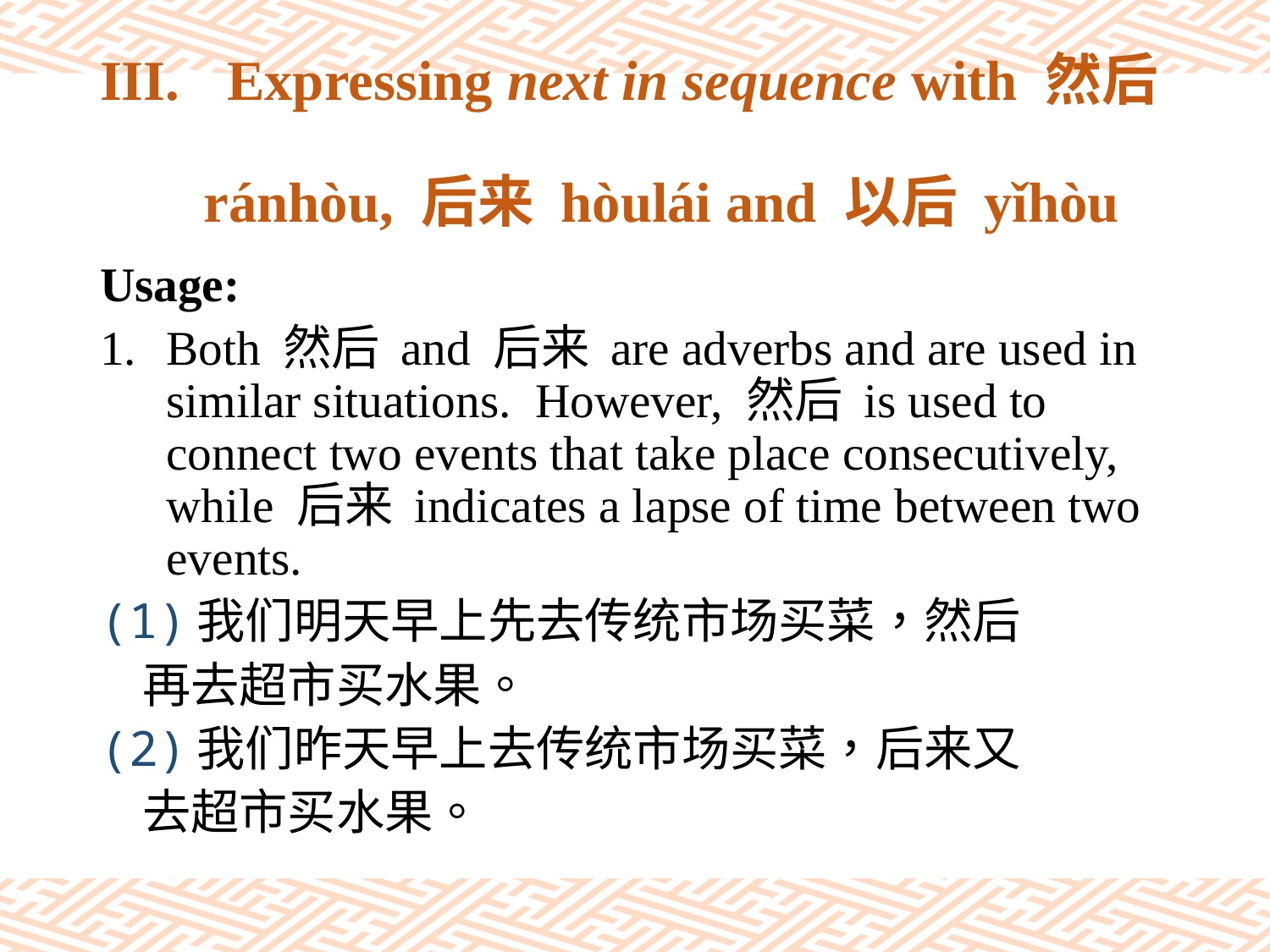

# III.	Expressing next in sequence with 然后 ránhòu, 后来 hòulái and 以后 yǐhòu
Usage:
Both 然后 and 后来 are adverbs and are used in similar situations.  However, 然后 is used to connect two events that take place consecutively, while 后来 indicates a lapse of time between two events.
(1)我们明天早上先去传统市场买菜，然后
   再去超市买水果。
(2)我们昨天早上去传统市场买菜，后来又
   去超市买水果。